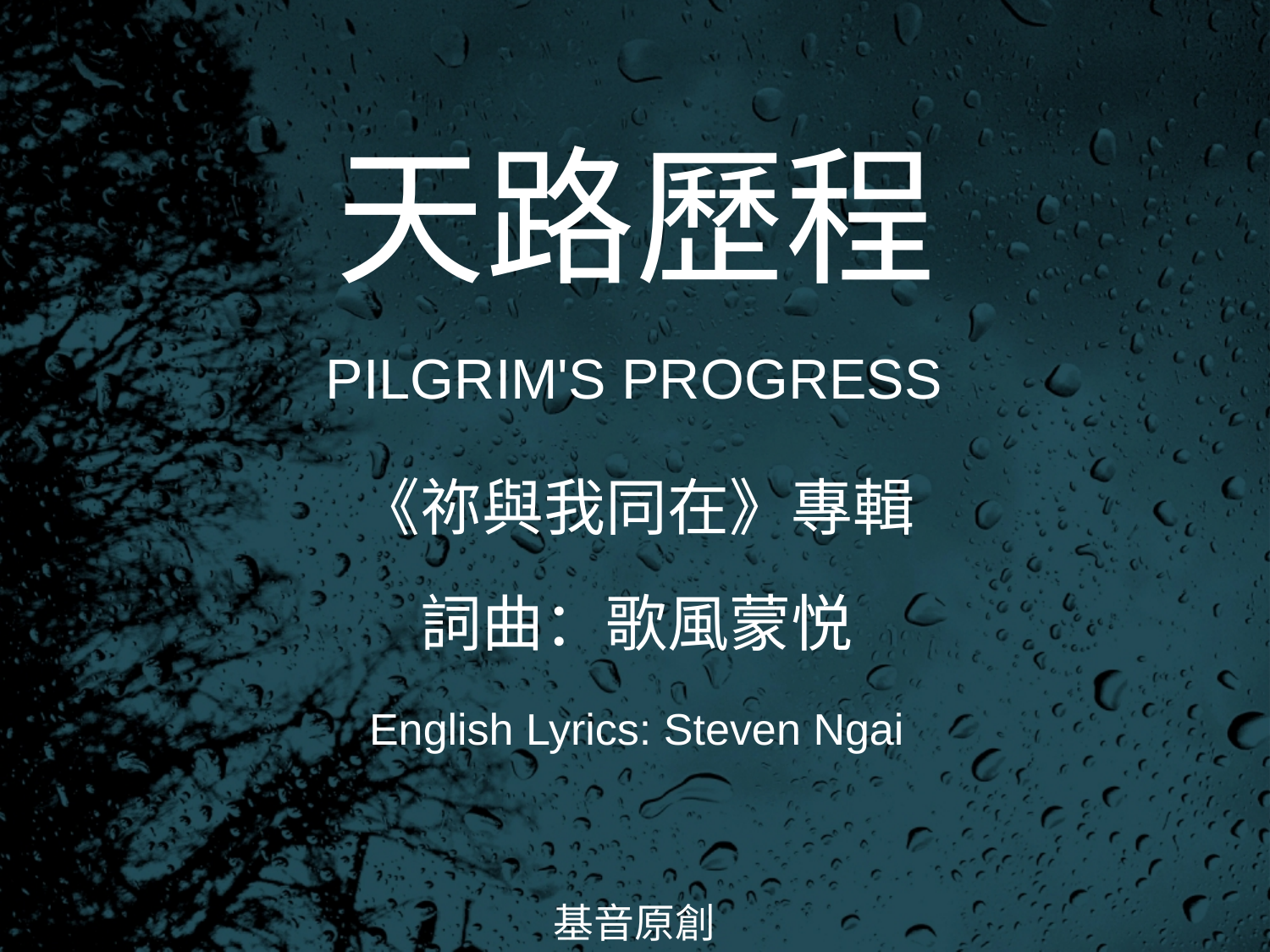

天路歷程
PILGRIM'S PROGRESS
# 《祢與我同在》專輯 詞曲：歌風蒙悦 English Lyrics: Steven Ngai

基音原創